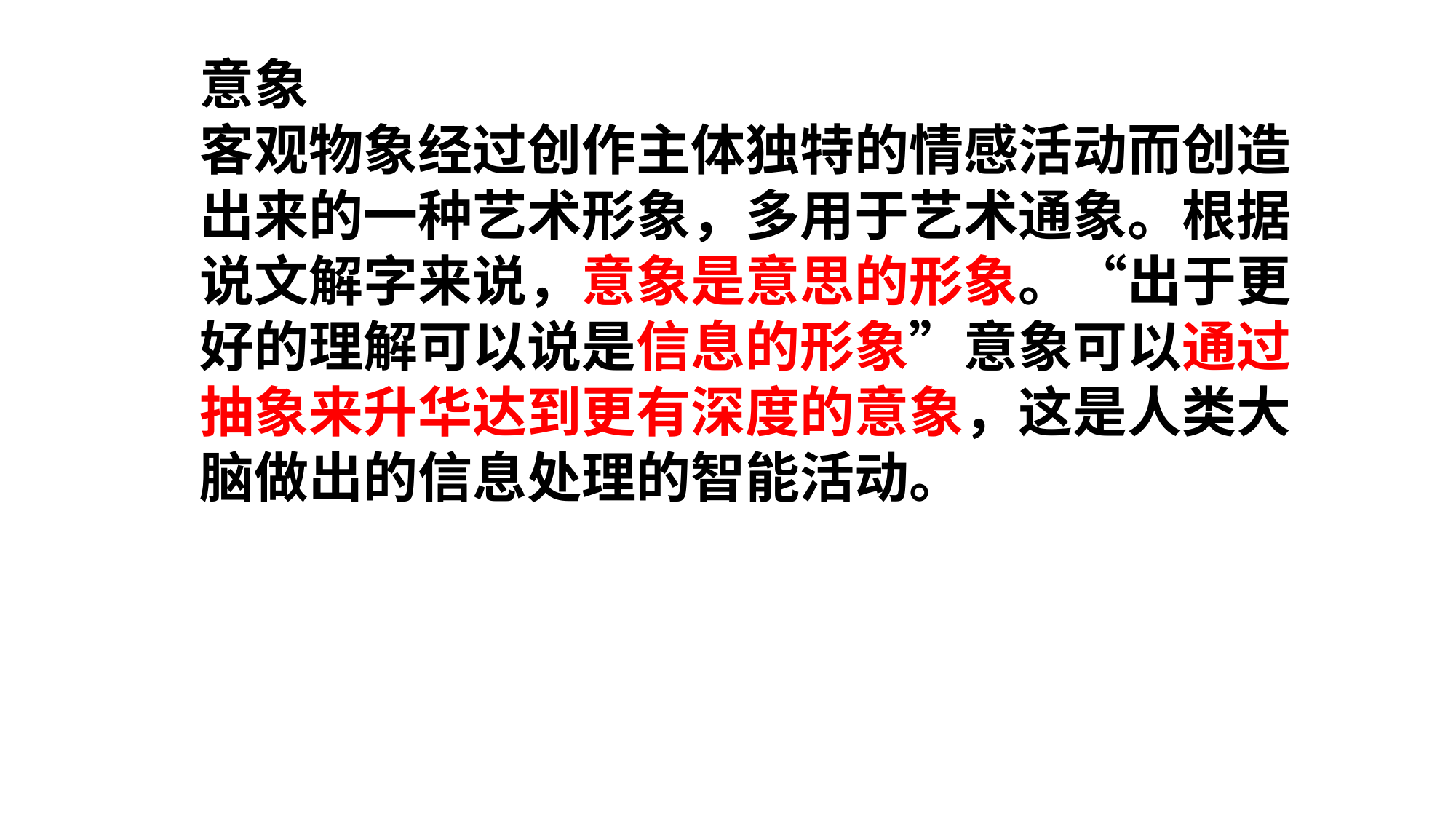

意象
客观物象经过创作主体独特的情感活动而创造出来的一种艺术形象，多用于艺术通象。根据说文解字来说，意象是意思的形象。“出于更好的理解可以说是信息的形象”意象可以通过抽象来升华达到更有深度的意象，这是人类大脑做出的信息处理的智能活动。